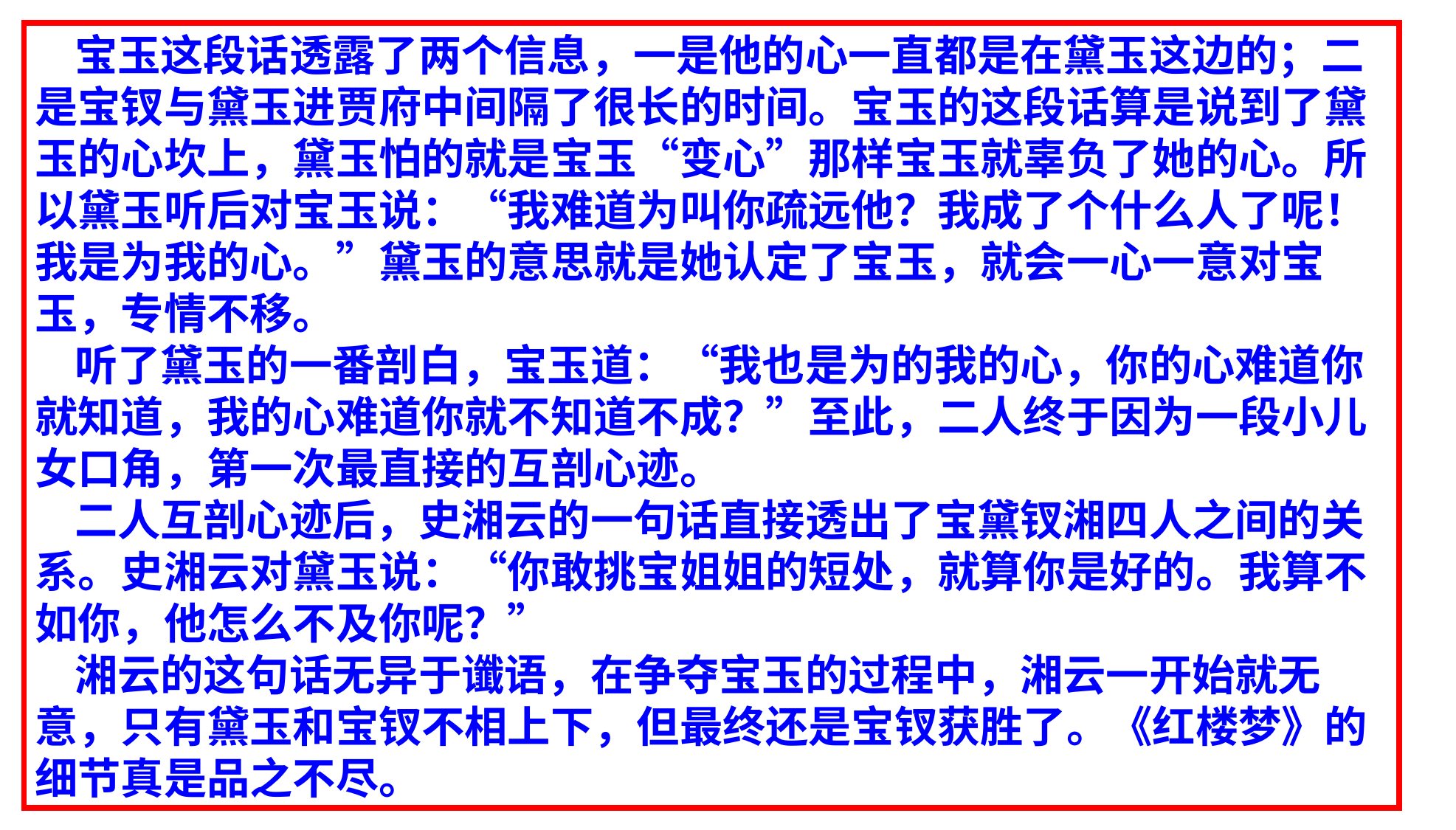

宝玉这段话透露了两个信息，一是他的心一直都是在黛玉这边的；二是宝钗与黛玉进贾府中间隔了很长的时间。宝玉的这段话算是说到了黛玉的心坎上，黛玉怕的就是宝玉“变心”那样宝玉就辜负了她的心。所以黛玉听后对宝玉说：“我难道为叫你疏远他？我成了个什么人了呢！我是为我的心。”黛玉的意思就是她认定了宝玉，就会一心一意对宝玉，专情不移。
   听了黛玉的一番剖白，宝玉道：“我也是为的我的心，你的心难道你就知道，我的心难道你就不知道不成？”至此，二人终于因为一段小儿女口角，第一次最直接的互剖心迹。
   二人互剖心迹后，史湘云的一句话直接透出了宝黛钗湘四人之间的关系。史湘云对黛玉说：“你敢挑宝姐姐的短处，就算你是好的。我算不如你，他怎么不及你呢？”
   湘云的这句话无异于谶语，在争夺宝玉的过程中，湘云一开始就无意，只有黛玉和宝钗不相上下，但最终还是宝钗获胜了。《红楼梦》的细节真是品之不尽。